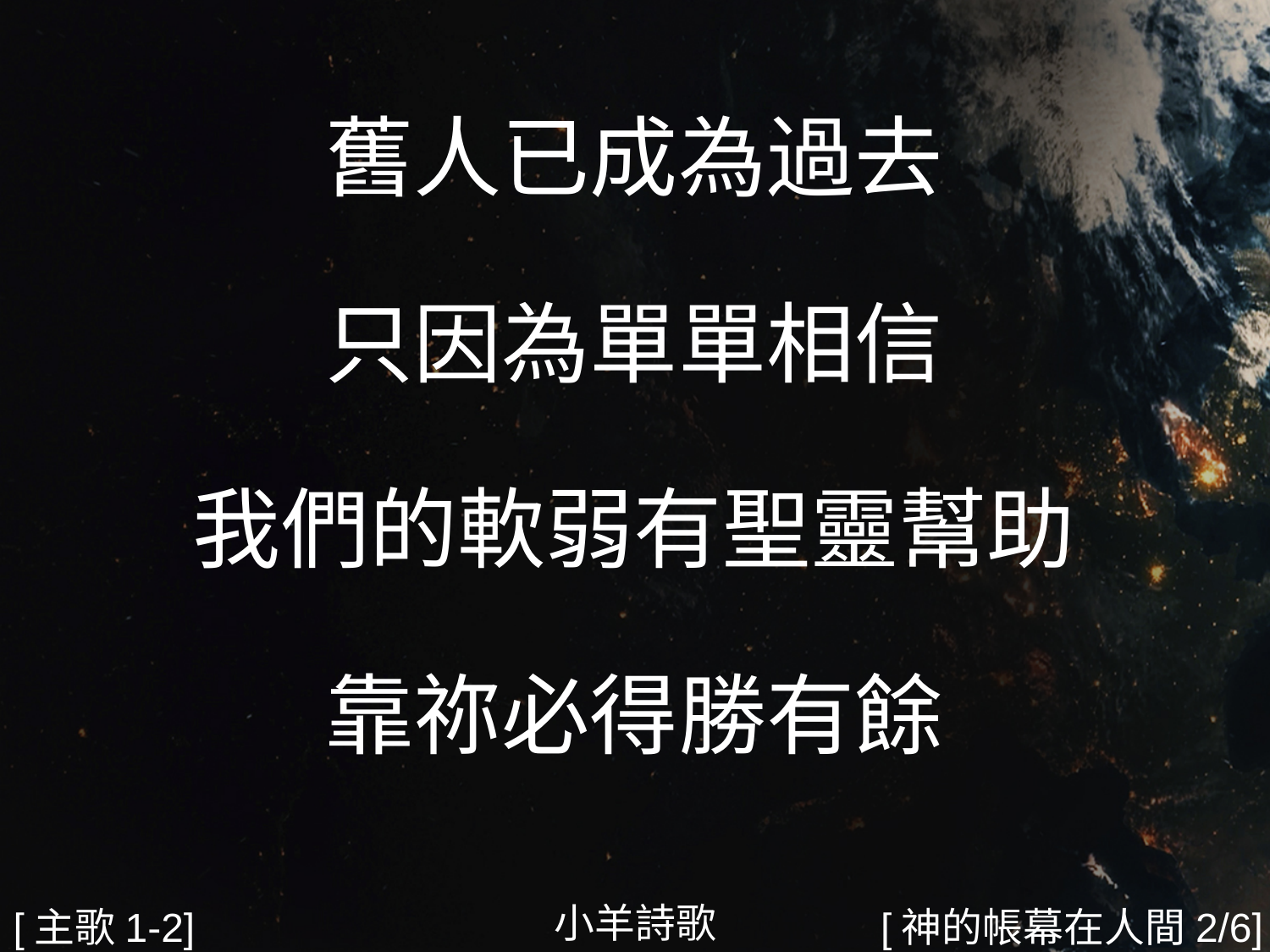

舊人已成為過去

只因為單單相信

我們的軟弱有聖靈幫助

靠祢必得勝有餘
#

小羊詩歌
[主歌1-2]
[神的帳幕在人間2/6]